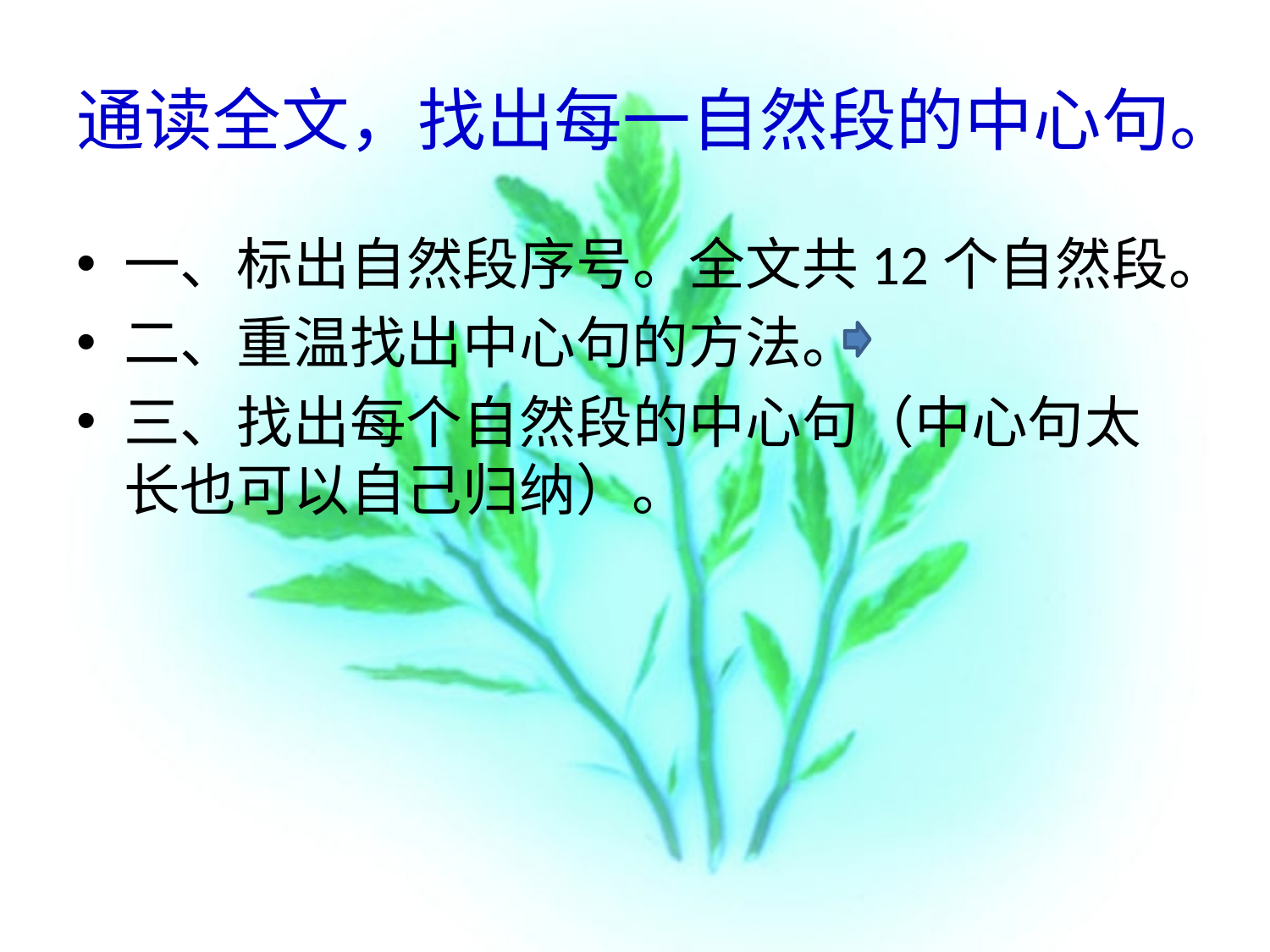

# 通读全文，找出每一自然段的中心句。
一、标出自然段序号。全文共12个自然段。
二、重温找出中心句的方法。
三、找出每个自然段的中心句（中心句太长也可以自己归纳）。